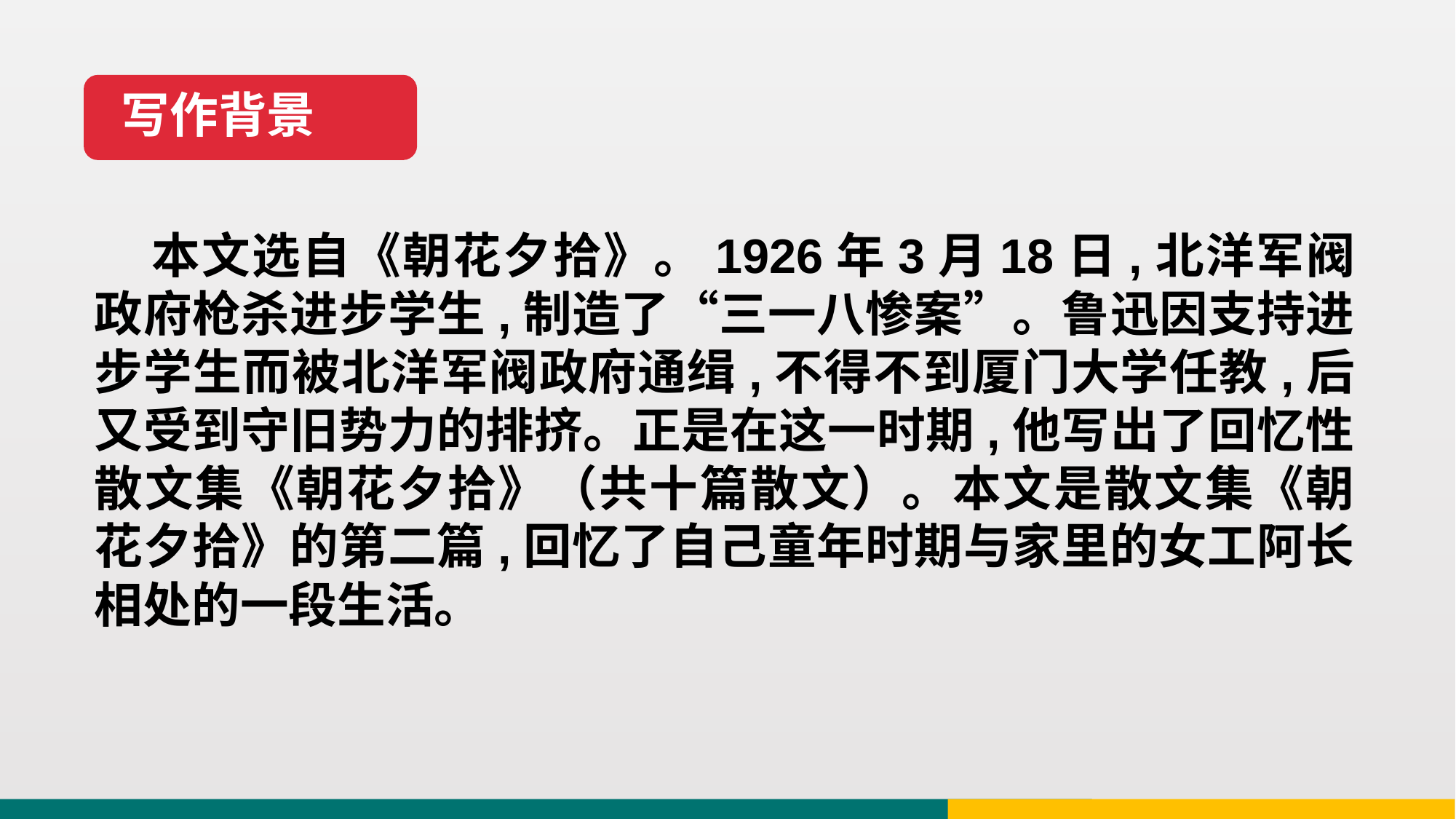

写作背景
    本文选自《朝花夕拾》。1926年3月18日,北洋军阀政府枪杀进步学生,制造了“三一八惨案”。鲁迅因支持进步学生而被北洋军阀政府通缉,不得不到厦门大学任教,后又受到守旧势力的排挤。正是在这一时期,他写出了回忆性散文集《朝花夕拾》（共十篇散文）。本文是散文集《朝花夕拾》的第二篇,回忆了自己童年时期与家里的女工阿长相处的一段生活。